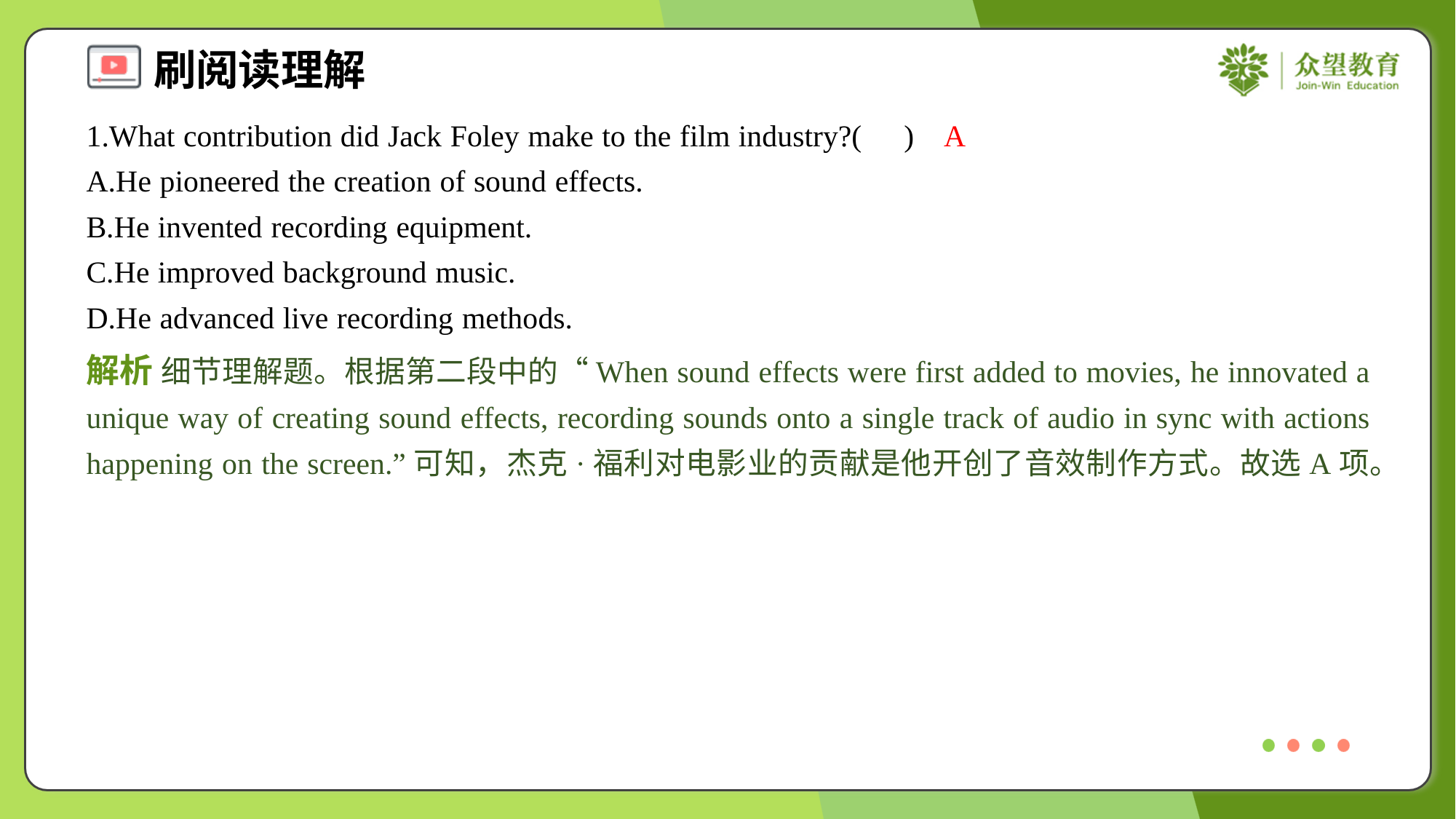

1.What contribution did Jack Foley make to the film industry?(     )
A
A.He pioneered the creation of sound effects.
B.He invented recording equipment.
C.He improved background music.
D.He advanced live recording methods.
解析 细节理解题。根据第二段中的“When sound effects were first added to movies, he innovated a unique way of creating sound effects, recording sounds onto a single track of audio in sync with actions happening on the screen.”可知，杰克·福利对电影业的贡献是他开创了音效制作方式。故选A项。